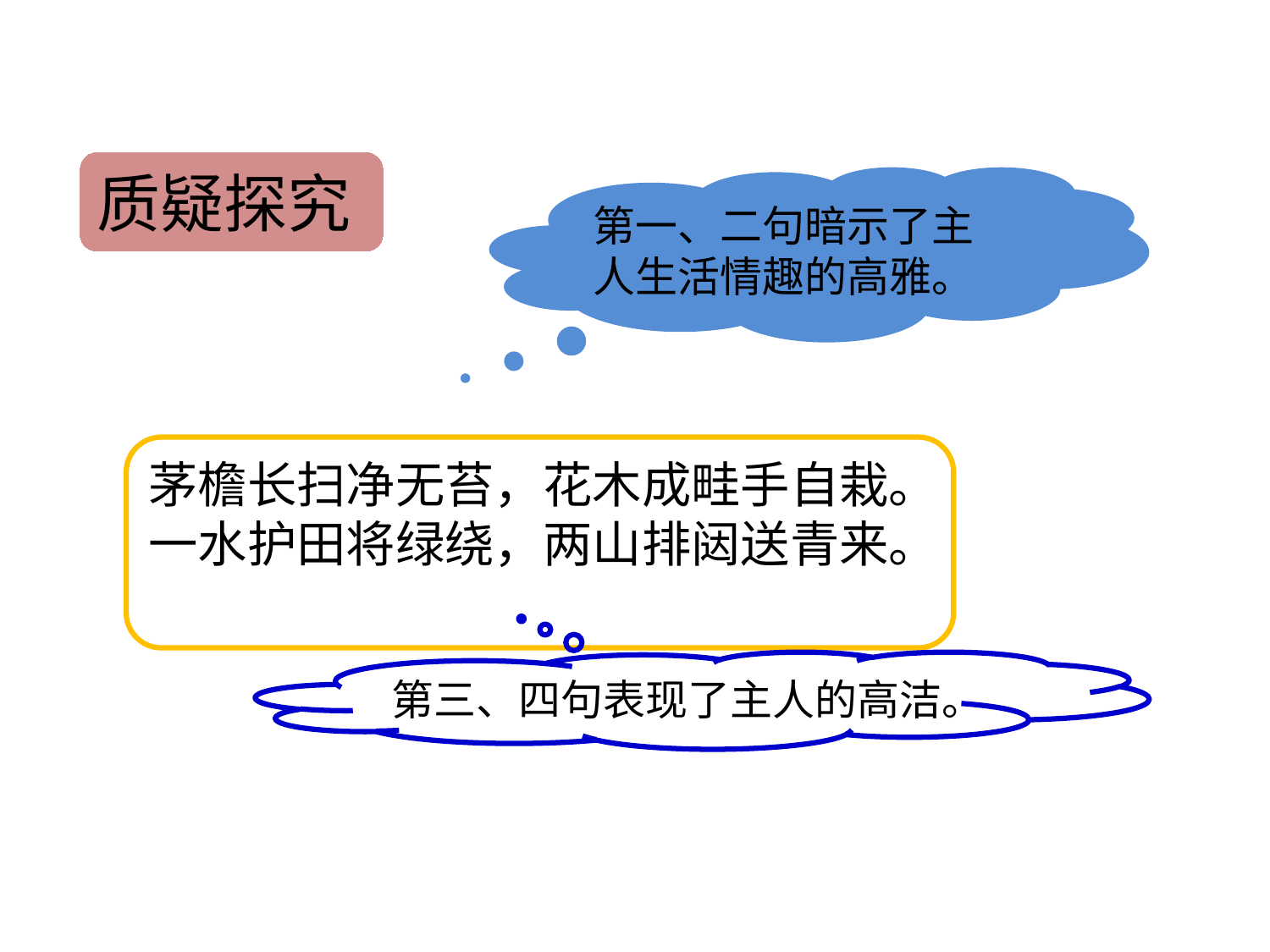

质疑探究
第一、二句暗示了主人生活情趣的高雅。
茅檐长扫净无苔，花木成畦手自栽。
一水护田将绿绕，两山排闼送青来。
第三、四句表现了主人的高洁。